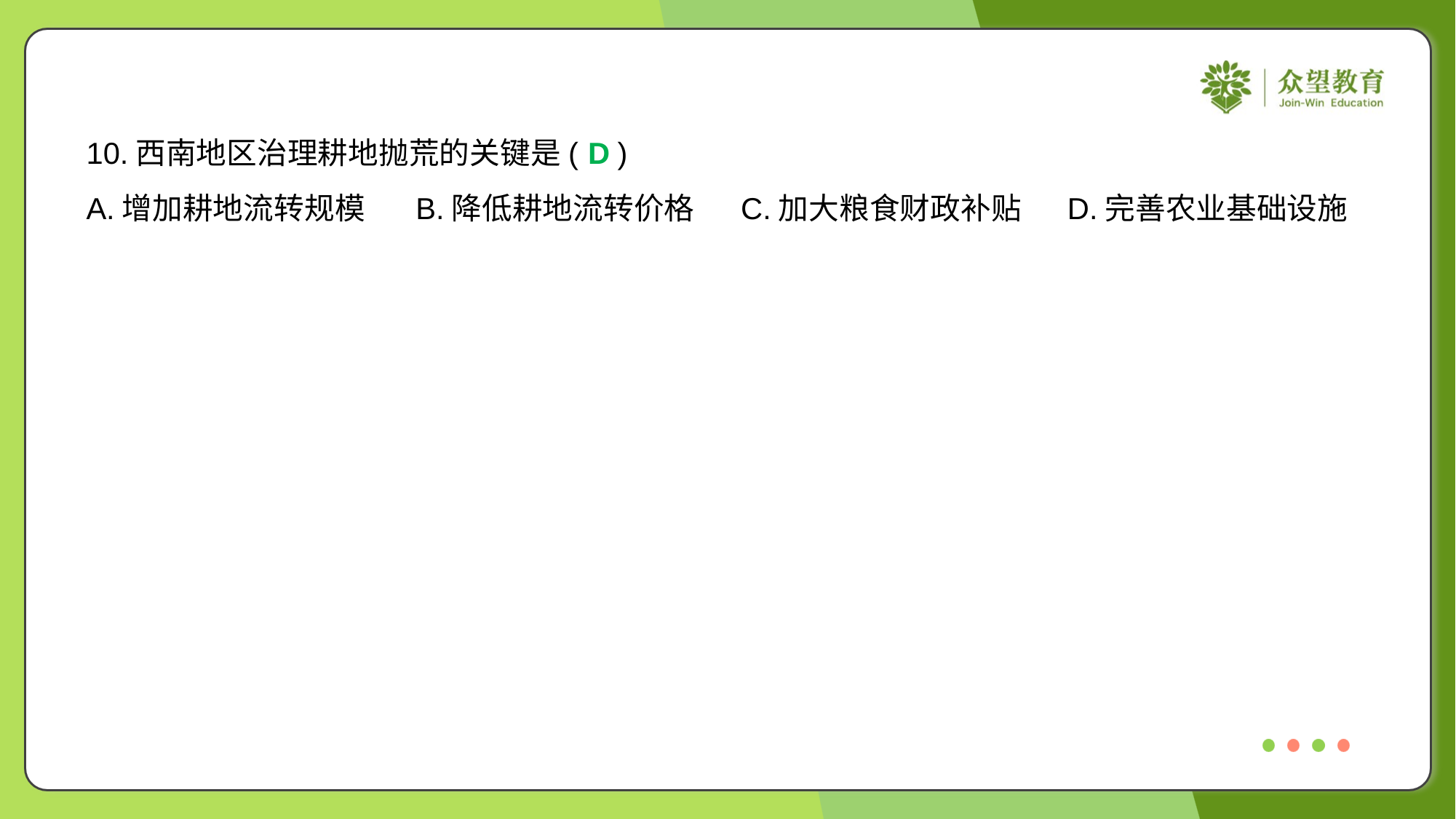

10.西南地区治理耕地抛荒的关键是(     )
D
A.增加耕地流转规模	B.降低耕地流转价格	C.加大粮食财政补贴	D.完善农业基础设施